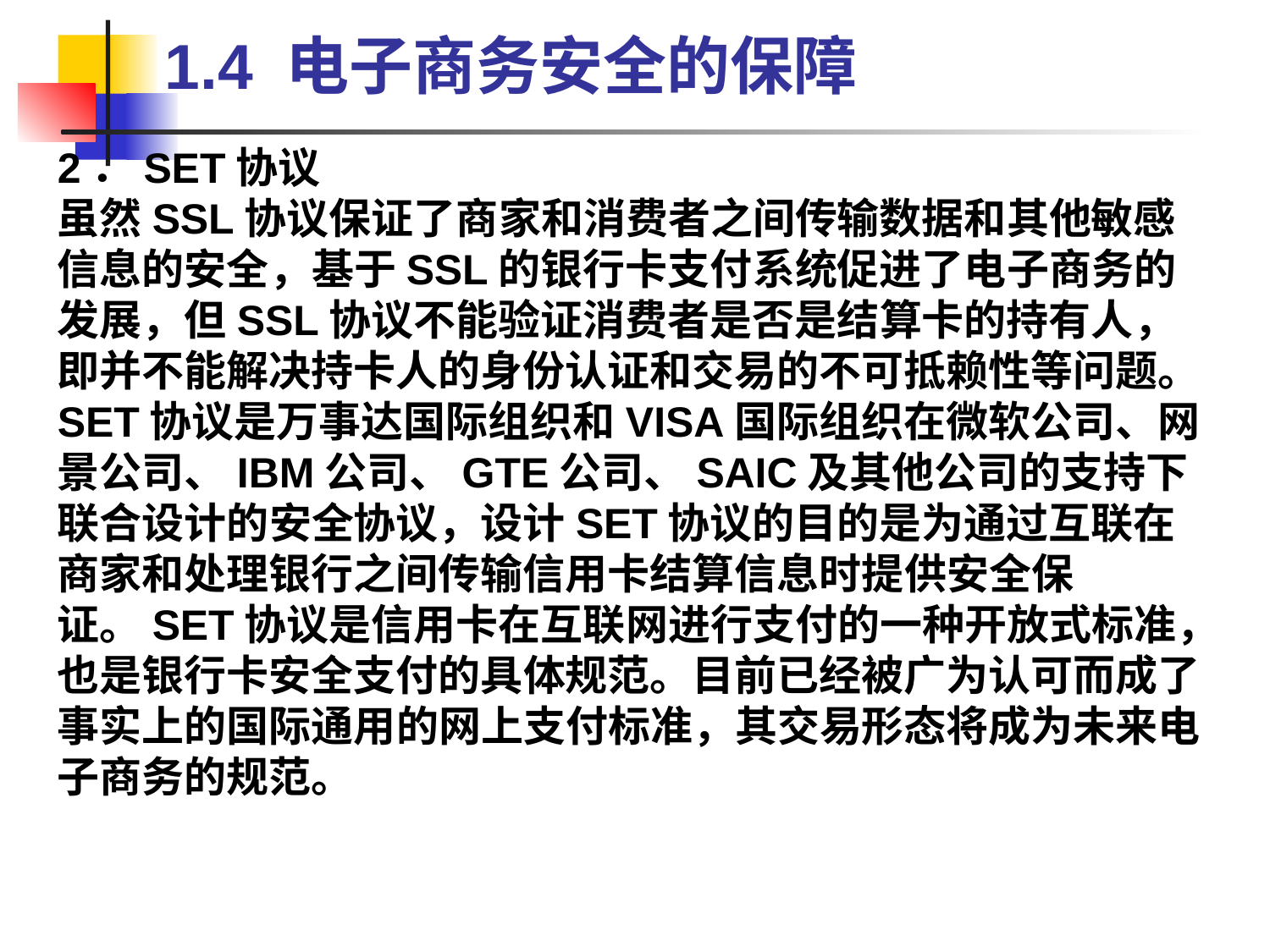

1.4 电子商务安全的保障
2．SET协议
虽然SSL协议保证了商家和消费者之间传输数据和其他敏感信息的安全，基于SSL的银行卡支付系统促进了电子商务的发展，但SSL协议不能验证消费者是否是结算卡的持有人，即并不能解决持卡人的身份认证和交易的不可抵赖性等问题。
SET协议是万事达国际组织和VISA国际组织在微软公司、网景公司、IBM公司、GTE公司、SAIC及其他公司的支持下联合设计的安全协议，设计SET协议的目的是为通过互联在商家和处理银行之间传输信用卡结算信息时提供安全保证。SET协议是信用卡在互联网进行支付的一种开放式标准，也是银行卡安全支付的具体规范。目前已经被广为认可而成了事实上的国际通用的网上支付标准，其交易形态将成为未来电子商务的规范。